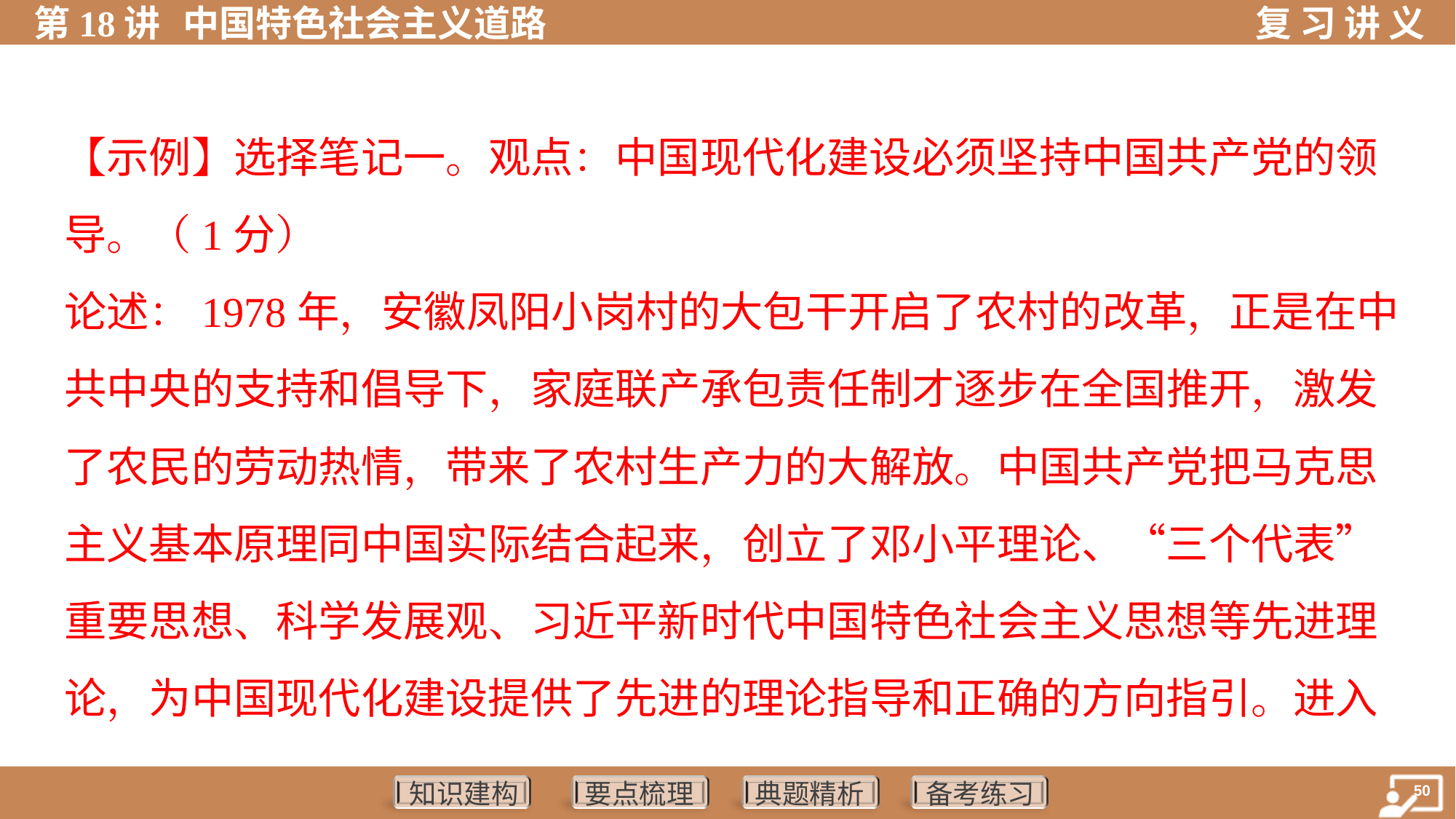

【示例】选择笔记一。观点：中国现代化建设必须坚持中国共产党的领
导。（1分）
论述：1978年，安徽凤阳小岗村的大包干开启了农村的改革，正是在中
共中央的支持和倡导下，家庭联产承包责任制才逐步在全国推开，激发
了农民的劳动热情，带来了农村生产力的大解放。中国共产党把马克思
主义基本原理同中国实际结合起来，创立了邓小平理论、“三个代表”
重要思想、科学发展观、习近平新时代中国特色社会主义思想等先进理
论，为中国现代化建设提供了先进的理论指导和正确的方向指引。进入